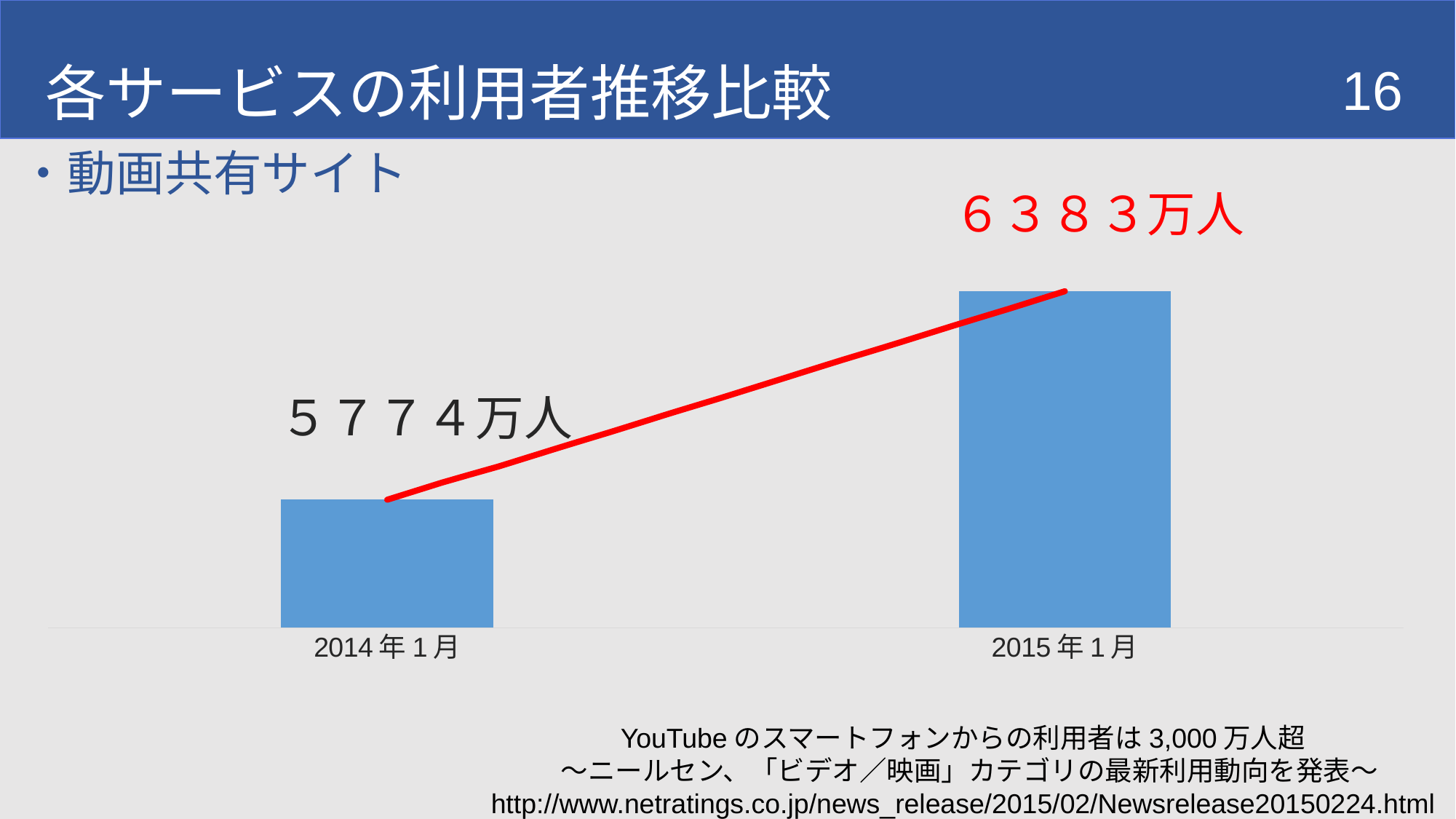

各サービスの利用者推移比較
16
・動画共有サイト
６３８３万人

### Chart

| Category | 系列 1 |
|---|---|
| 41640 | 5774.0 |
| 42005 | 6383.0 |
YouTubeのスマートフォンからの利用者は3,000万人超
 ～ニールセン、「ビデオ／映画」カテゴリの最新利用動向を発表～
http://www.netratings.co.jp/news_release/2015/02/Newsrelease20150224.html